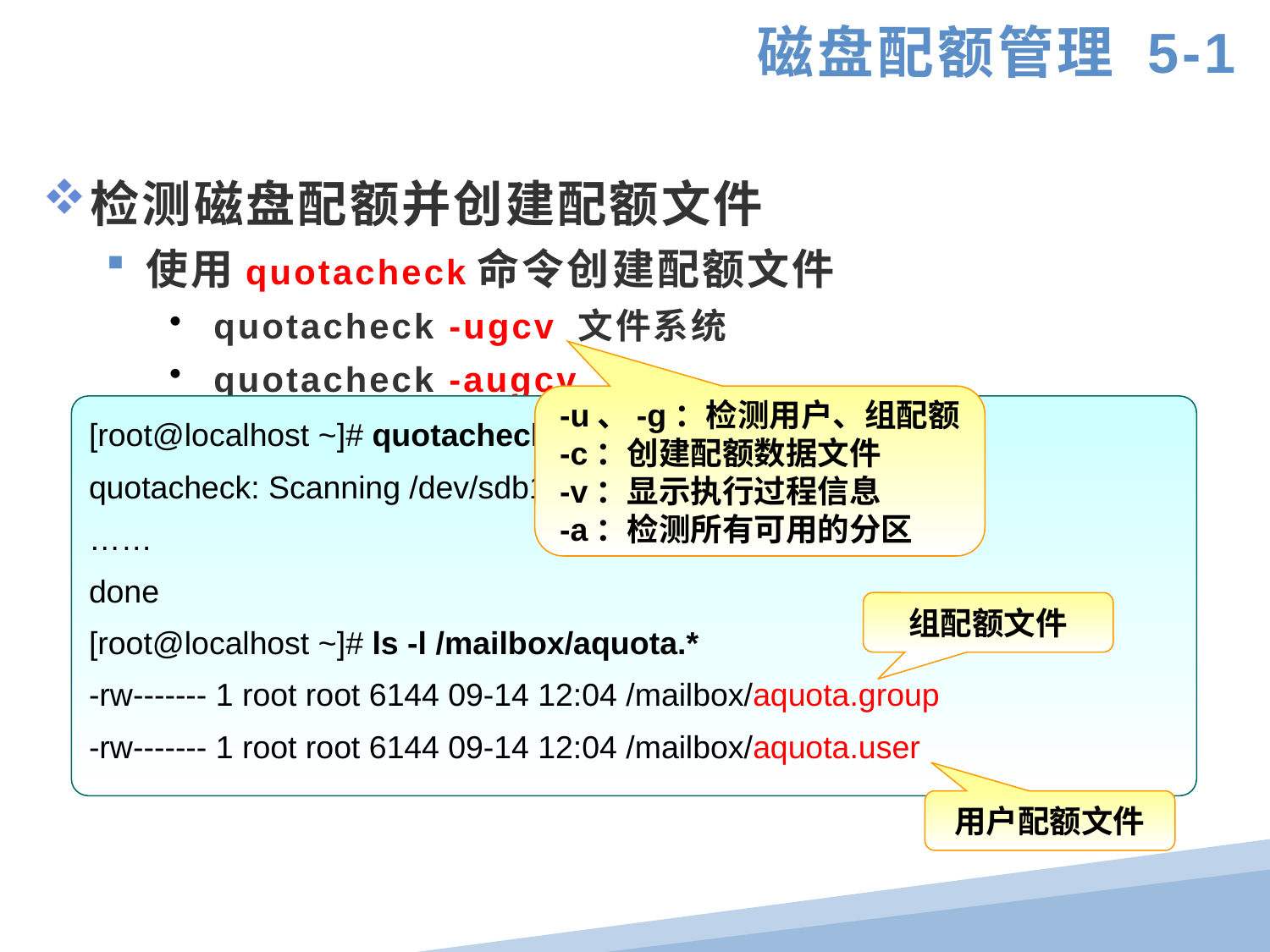

磁盘配额管理 5-1
检测磁盘配额并创建配额文件
使用quotacheck命令创建配额文件
 quotacheck -ugcv 文件系统
 quotacheck -augcv
-u、-g：检测用户、组配额
-c：创建配额数据文件
-v：显示执行过程信息
-a：检测所有可用的分区
[root@localhost ~]# quotacheck  -ugcv  /dev/sdb1
quotacheck: Scanning /dev/sdb1 [/mailbox]
……
done
[root@localhost ~]# ls -l /mailbox/aquota.*
-rw------- 1 root root 6144 09-14 12:04 /mailbox/aquota.group
-rw------- 1 root root 6144 09-14 12:04 /mailbox/aquota.user
组配额文件
用户配额文件